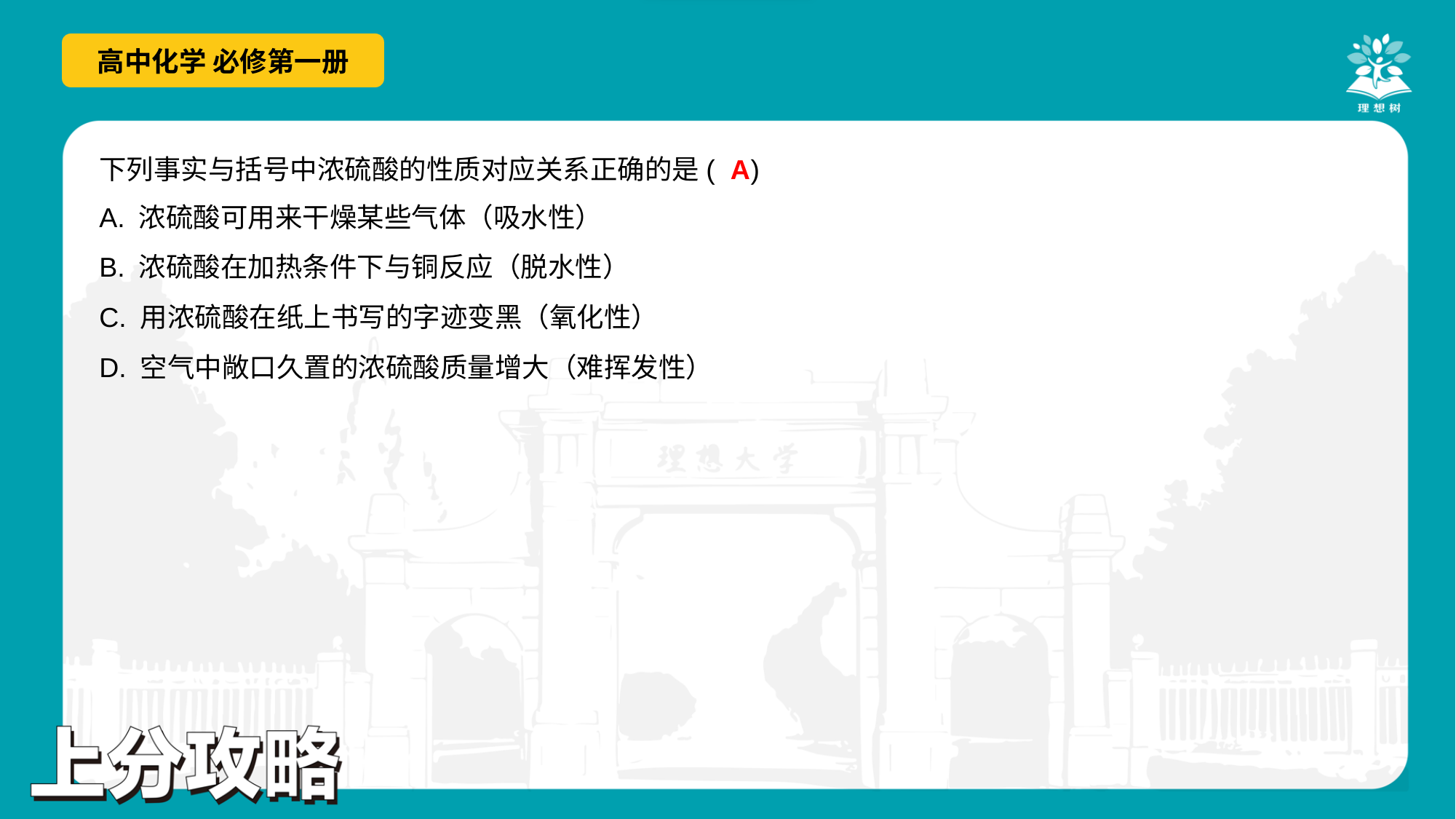

A
下列事实与括号中浓硫酸的性质对应关系正确的是(     )
A. 浓硫酸可用来干燥某些气体（吸水性）
B. 浓硫酸在加热条件下与铜反应（脱水性）
C. 用浓硫酸在纸上书写的字迹变黑（氧化性）
D. 空气中敞口久置的浓硫酸质量增大（难挥发性）